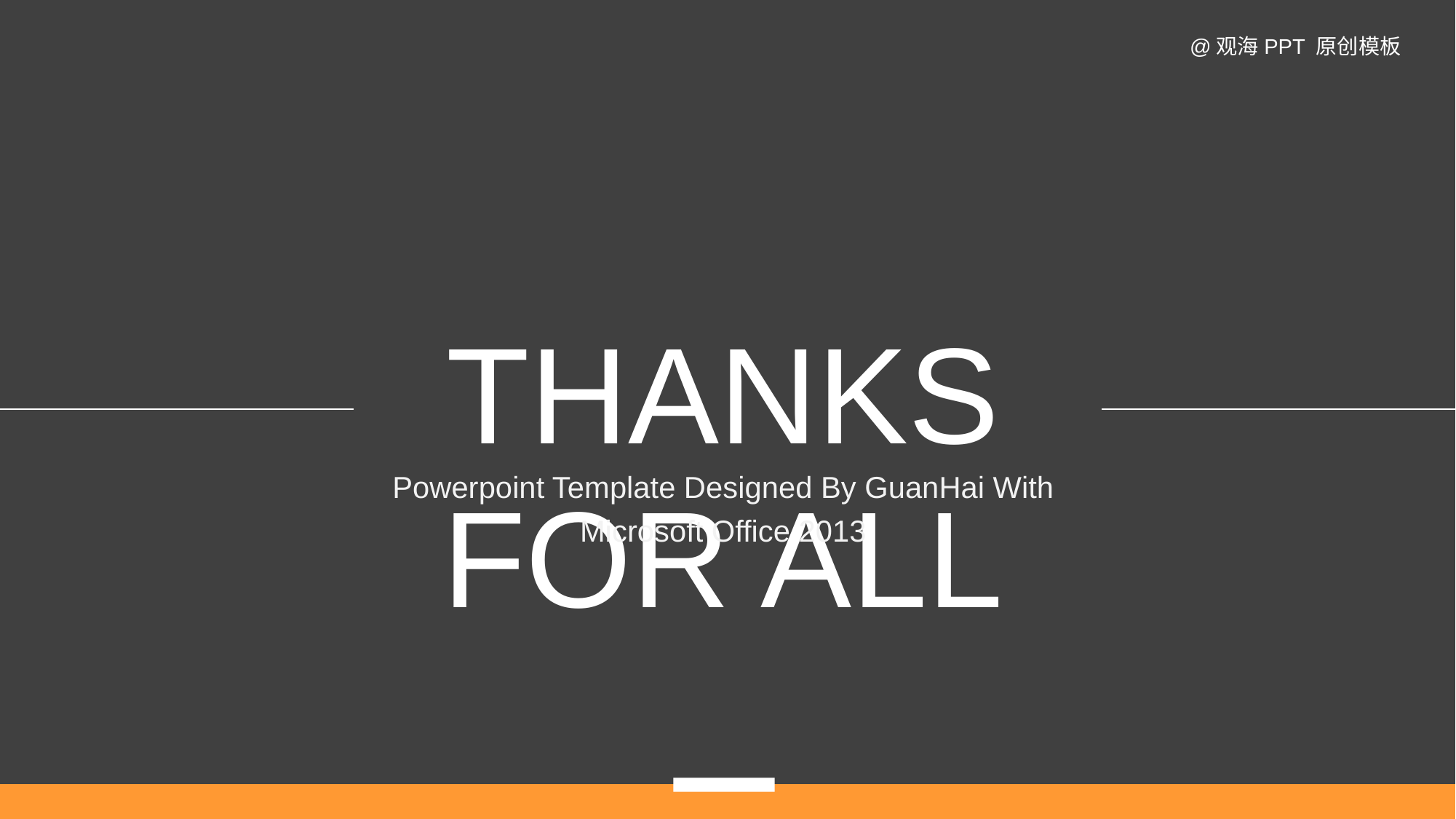

@观海PPT 原创模板
THANKS FOR ALL
Powerpoint Template Designed By GuanHai With Microsoft Office 2013